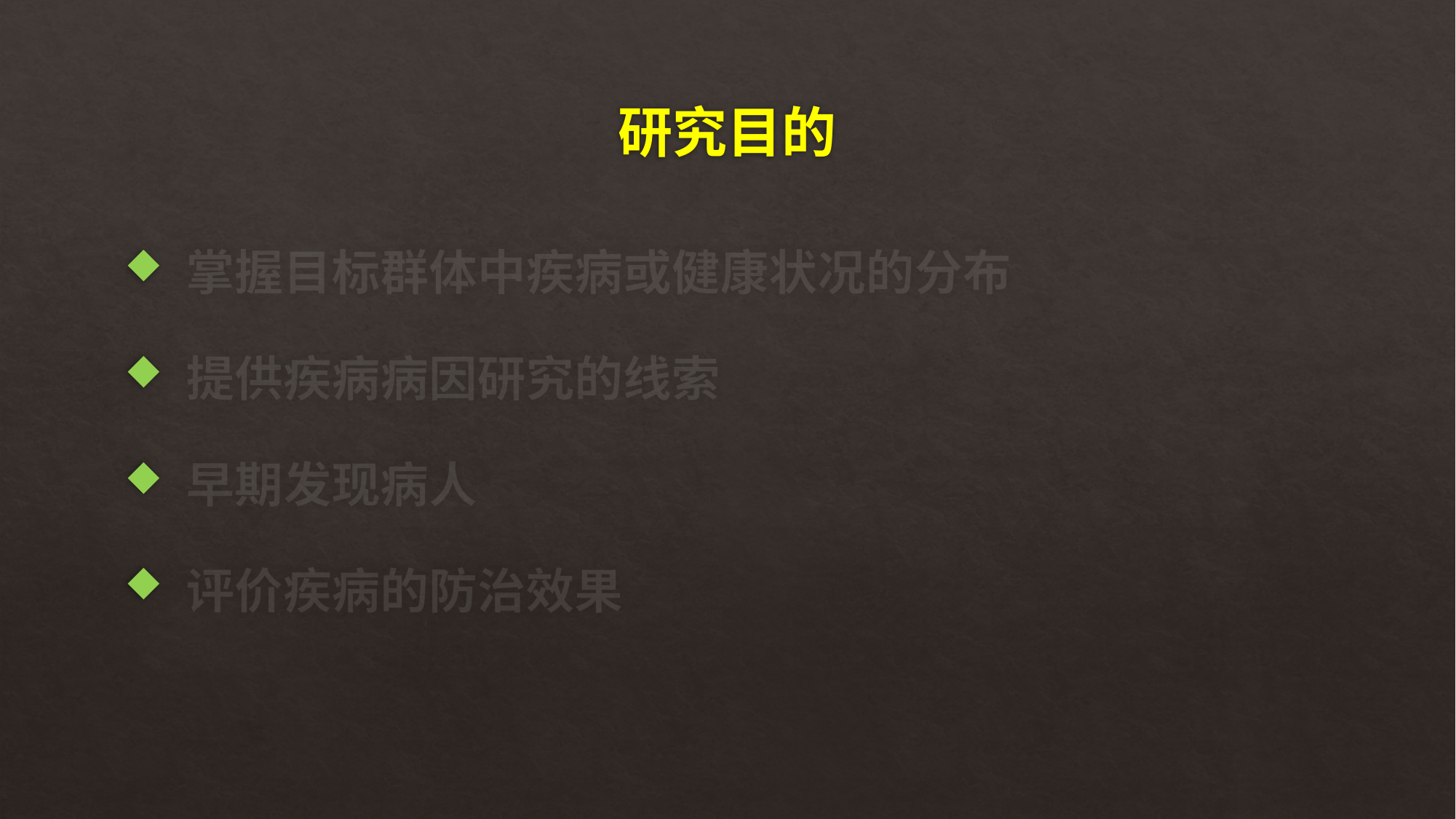

# 研究目的
 掌握目标群体中疾病或健康状况的分布
 提供疾病病因研究的线索
 早期发现病人
 评价疾病的防治效果